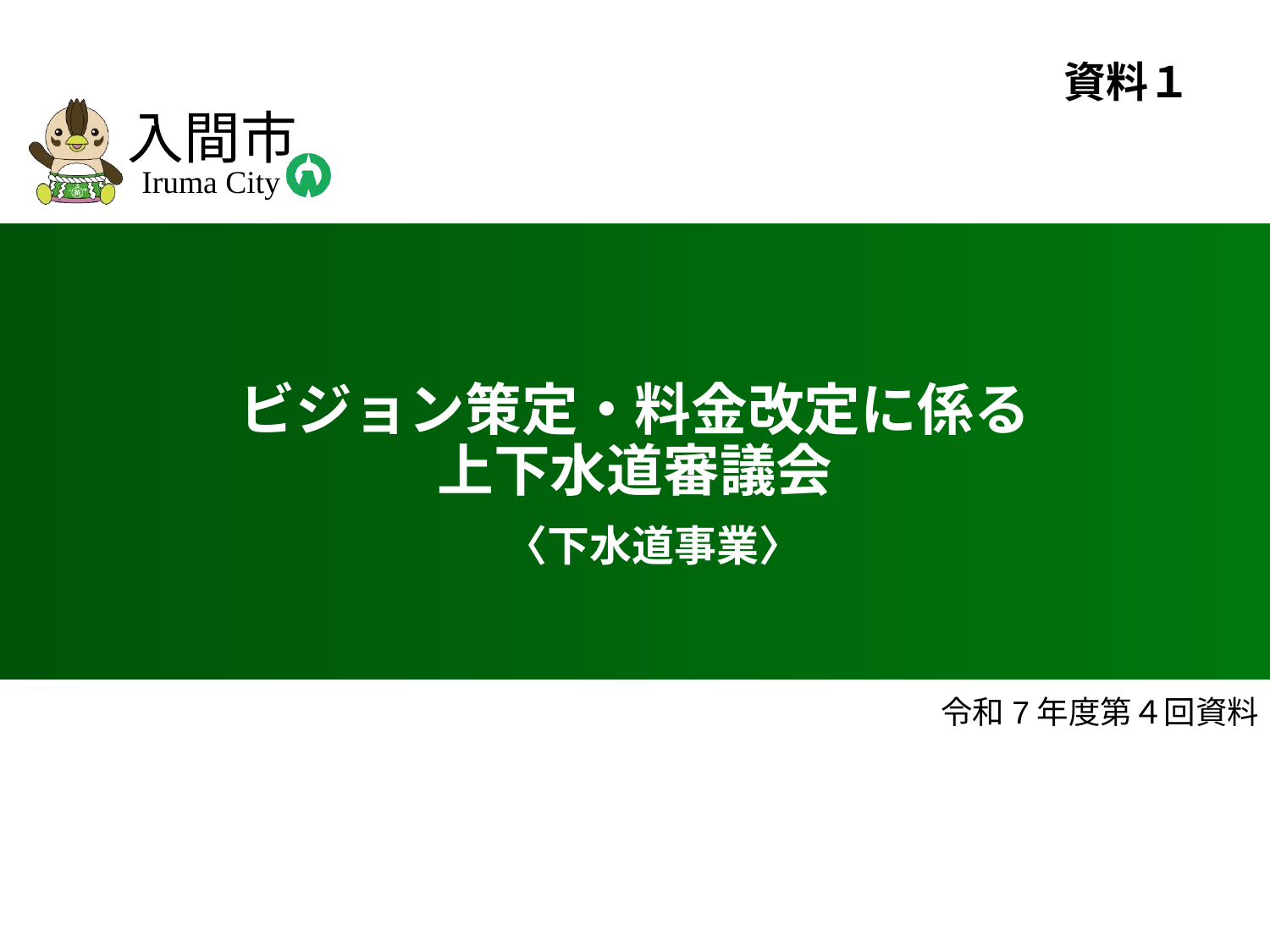

資料１
ビジョン策定・料金改定に係る
上下水道審議会
〈下水道事業〉
令和7年度第４回資料